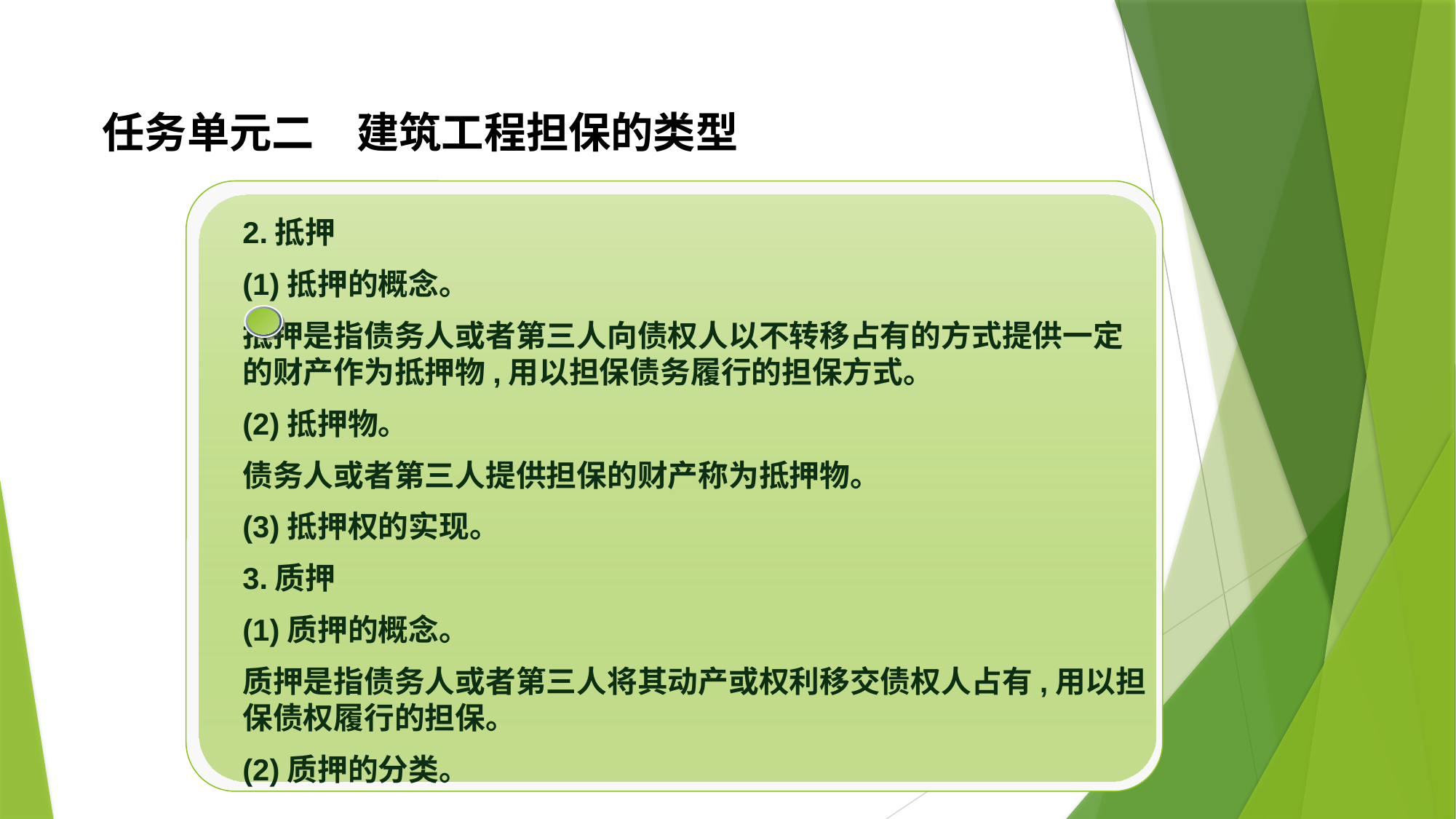

# 任务单元二　建筑工程担保的类型

2.抵押
(1)抵押的概念。
抵押是指债务人或者第三人向债权人以不转移占有的方式提供一定的财产作为抵押物,用以担保债务履行的担保方式。
(2)抵押物。
债务人或者第三人提供担保的财产称为抵押物。
(3)抵押权的实现。
3.质押
(1)质押的概念。
质押是指债务人或者第三人将其动产或权利移交债权人占有,用以担保债权履行的担保。
(2)质押的分类。